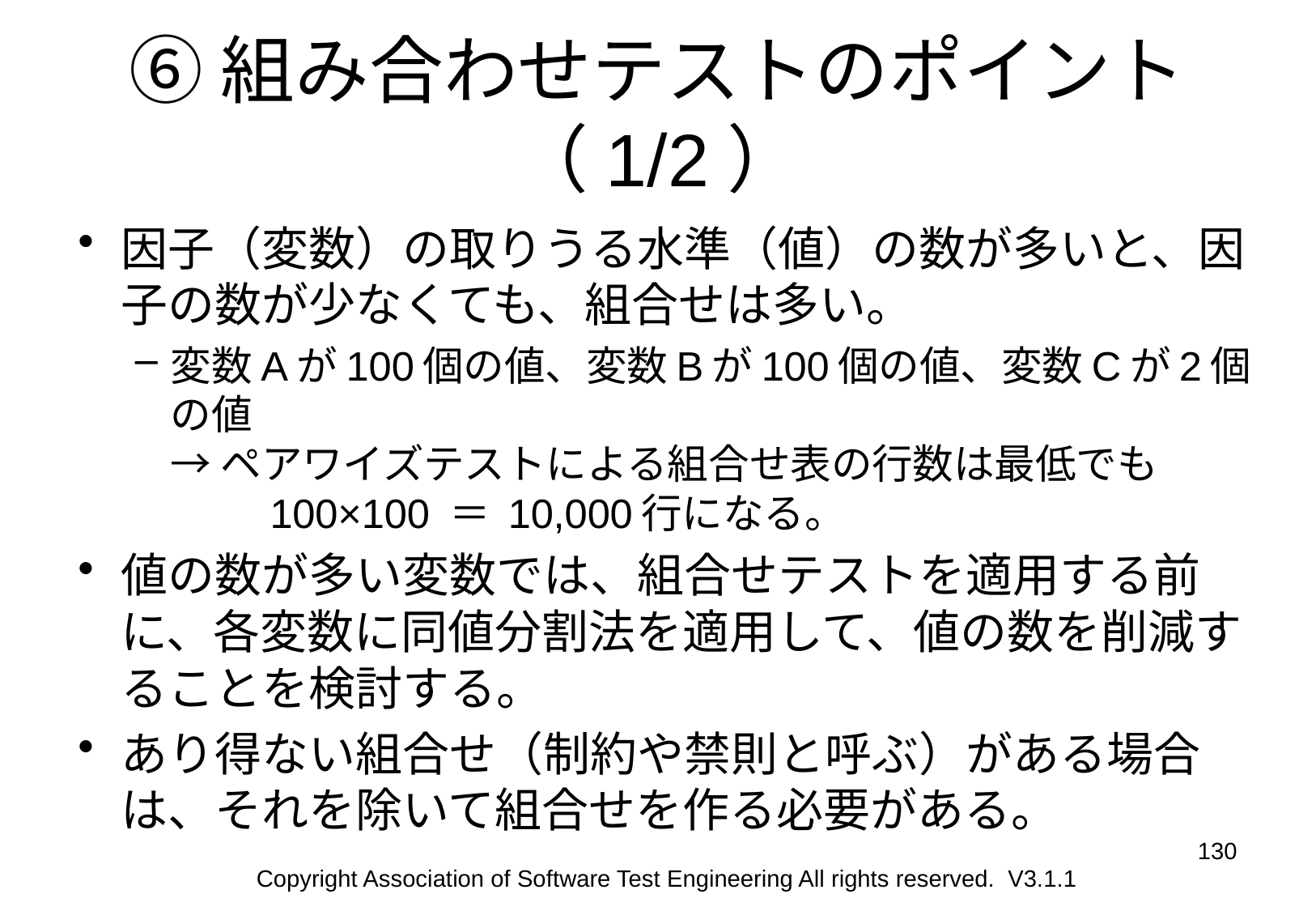

# ⑥組み合わせテストのポイント（1/2）
因子（変数）の取りうる水準（値）の数が多いと、因子の数が少なくても、組合せは多い。
変数Aが100個の値、変数Bが100個の値、変数Cが2個の値
→ ペアワイズテストによる組合せ表の行数は最低でも
　　 100×100 ＝ 10,000行になる。
値の数が多い変数では、組合せテストを適用する前に、各変数に同値分割法を適用して、値の数を削減することを検討する。
あり得ない組合せ（制約や禁則と呼ぶ）がある場合は、それを除いて組合せを作る必要がある。
130
Copyright Association of Software Test Engineering All rights reserved.  V3.1.1